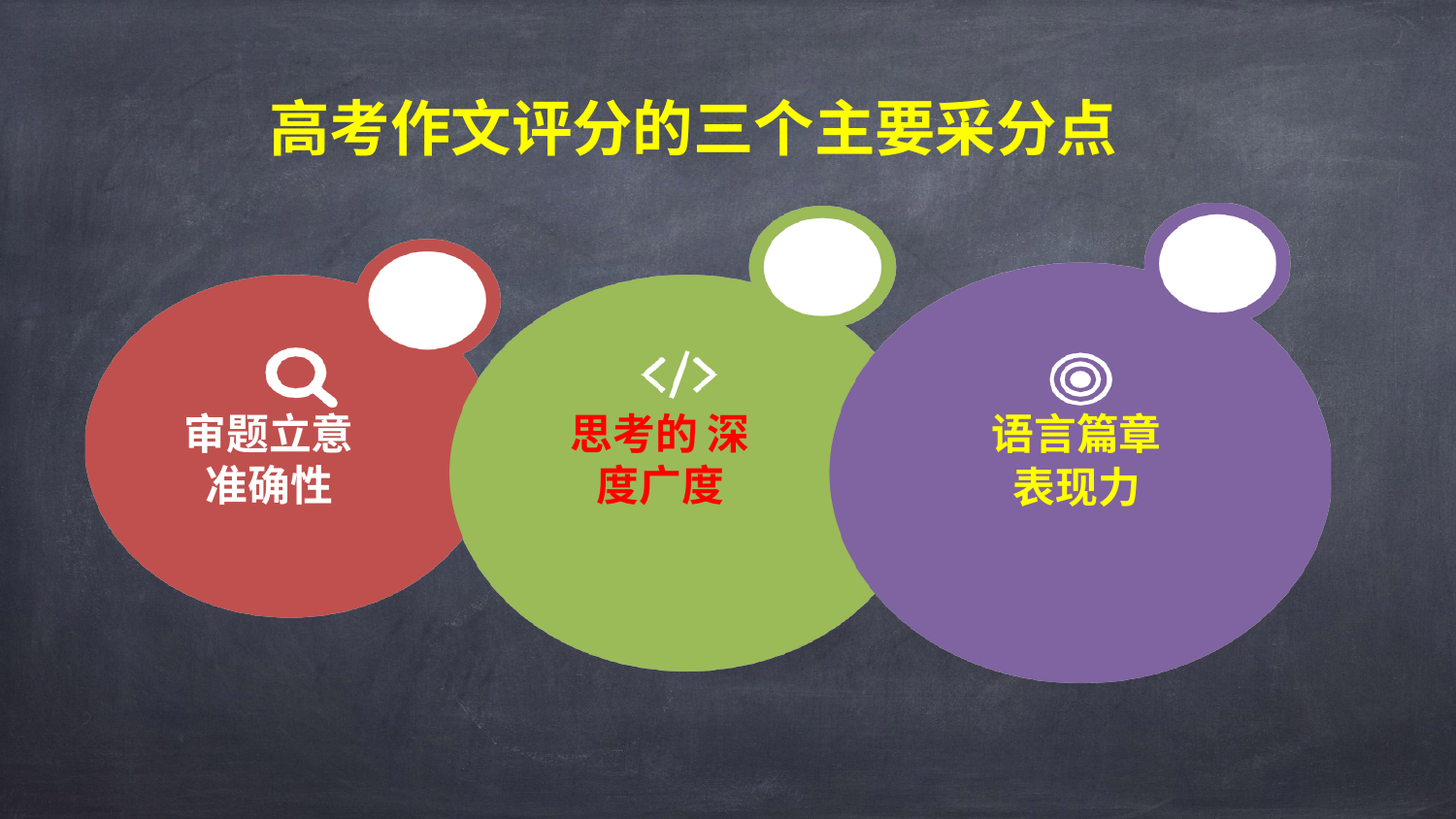

高考作文评分的三个主要采分点

审题立意准确性
思考的 深度广度
语言篇章
表现力